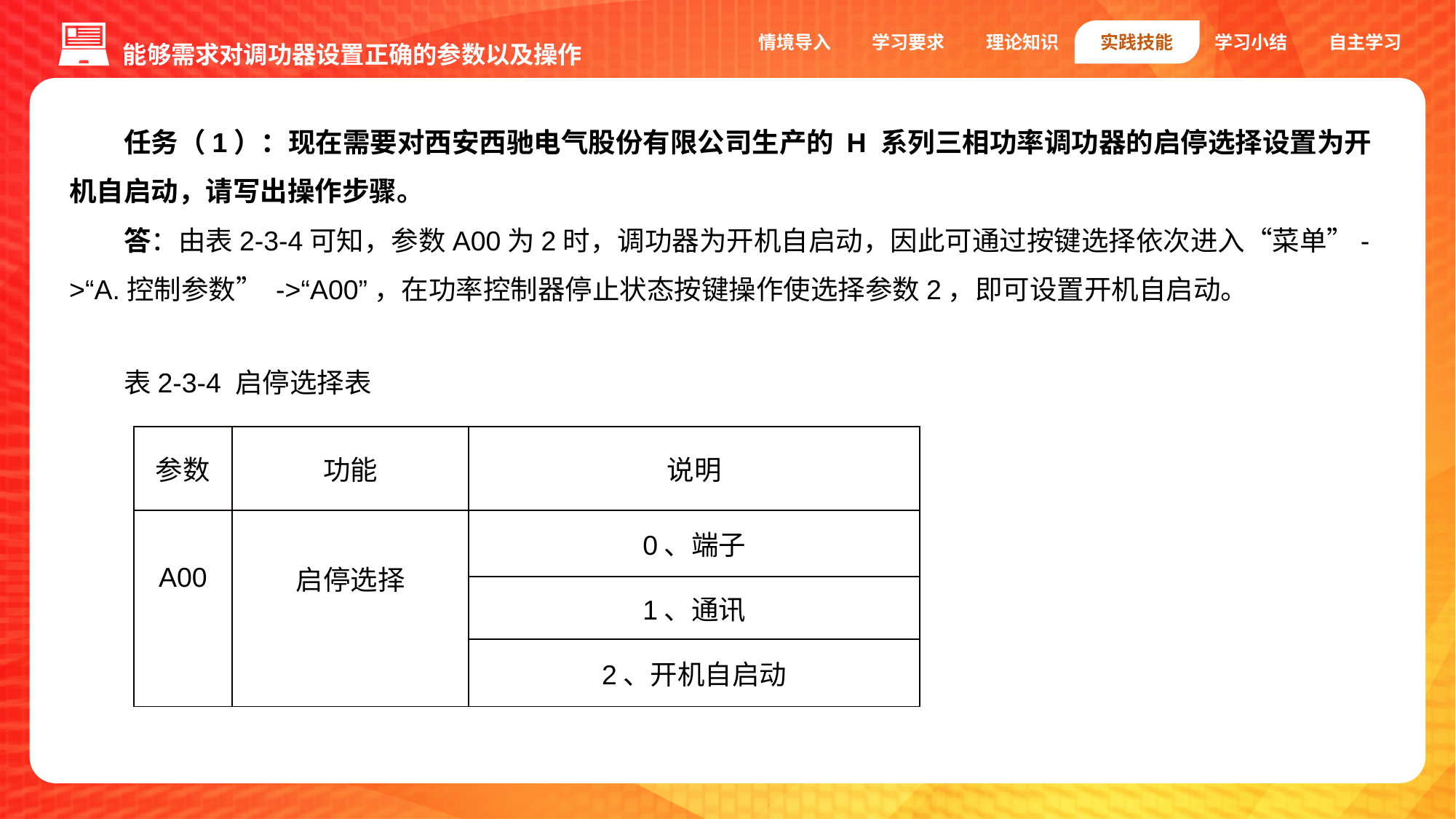

能够需求对调功器设置正确的参数以及操作
情境导入
学习要求
理论知识
实践技能
学习小结
自主学习

任务（1）：现在需要对西安西驰电气股份有限公司生产的 H 系列三相功率调功器的启停选择设置为开机自启动，请写出操作步骤。
答：由表2-3-4可知，参数A00为2时，调功器为开机自启动，因此可通过按键选择依次进入“菜单”->“A.控制参数” ->“A00”，在功率控制器停止状态按键操作使选择参数2，即可设置开机自启动。
表2-3-4 启停选择表
| 参数 | 功能 | 说明 |
| --- | --- | --- |
| A00 | 启停选择 | 0、端子 |
|  |  | 1、通讯 |
|  |  | 2、开机自启动 |